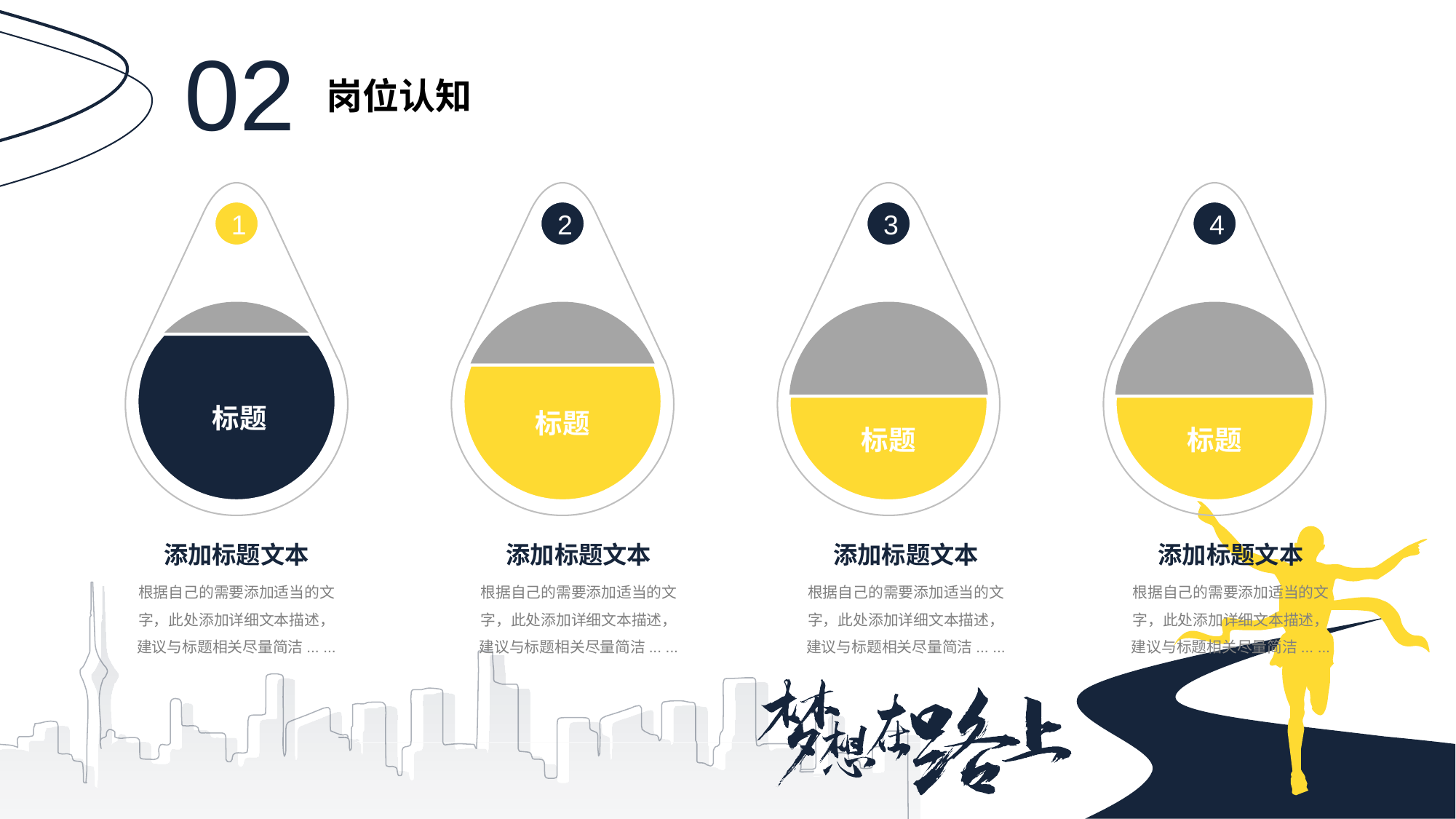

02
岗位认知
1

标题
2

标题
3

标题
4

标题
添加标题文本
根据自己的需要添加适当的文字，此处添加详细文本描述，建议与标题相关尽量简洁... ...
添加标题文本
根据自己的需要添加适当的文字，此处添加详细文本描述，建议与标题相关尽量简洁... ...
添加标题文本
根据自己的需要添加适当的文字，此处添加详细文本描述，建议与标题相关尽量简洁... ...
添加标题文本
根据自己的需要添加适当的文字，此处添加详细文本描述，建议与标题相关尽量简洁... ...